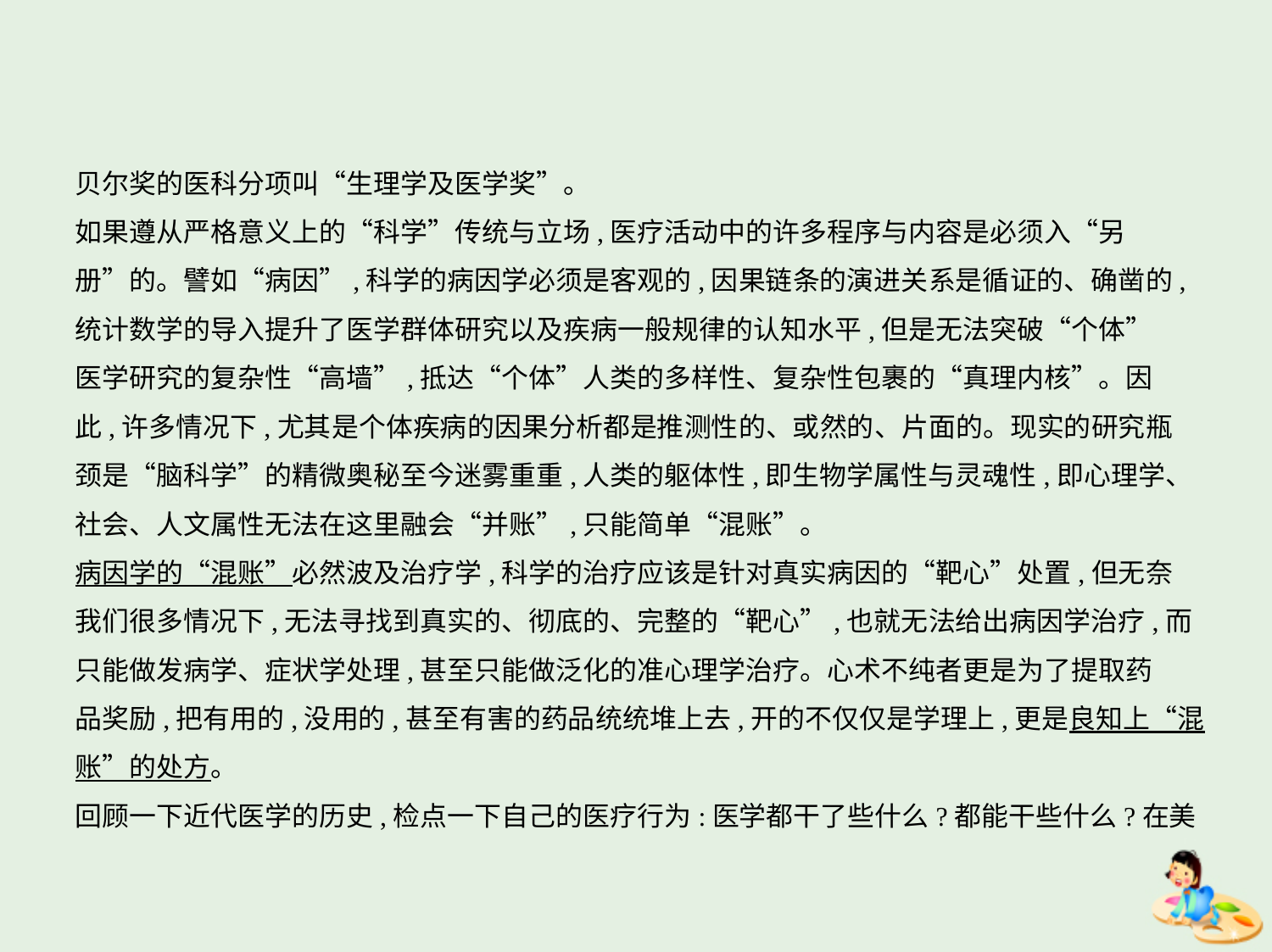

贝尔奖的医科分项叫“生理学及医学奖”。
如果遵从严格意义上的“科学”传统与立场,医疗活动中的许多程序与内容是必须入“另
册”的。譬如“病因”,科学的病因学必须是客观的,因果链条的演进关系是循证的、确凿的,
统计数学的导入提升了医学群体研究以及疾病一般规律的认知水平,但是无法突破“个体”
医学研究的复杂性“高墙”,抵达“个体”人类的多样性、复杂性包裹的“真理内核”。因
此,许多情况下,尤其是个体疾病的因果分析都是推测性的、或然的、片面的。现实的研究瓶
颈是“脑科学”的精微奥秘至今迷雾重重,人类的躯体性,即生物学属性与灵魂性,即心理学、
社会、人文属性无法在这里融会“并账”,只能简单“混账”。
病因学的“混账”必然波及治疗学,科学的治疗应该是针对真实病因的“靶心”处置,但无奈
我们很多情况下,无法寻找到真实的、彻底的、完整的“靶心”,也就无法给出病因学治疗,而
只能做发病学、症状学处理,甚至只能做泛化的准心理学治疗。心术不纯者更是为了提取药
品奖励,把有用的,没用的,甚至有害的药品统统堆上去,开的不仅仅是学理上,更是良知上“混
账”的处方。
回顾一下近代医学的历史,检点一下自己的医疗行为:医学都干了些什么?都能干些什么?在美